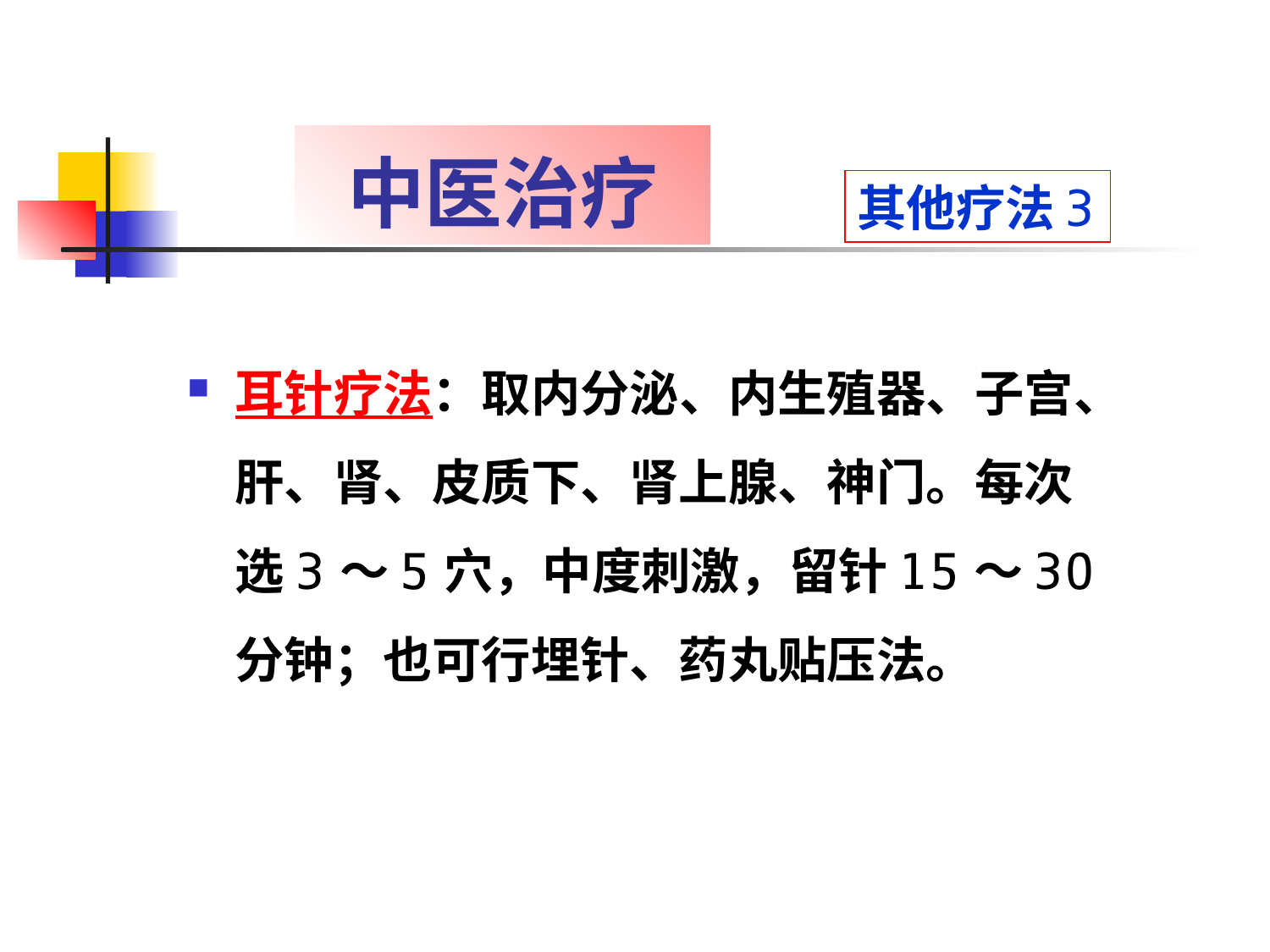

# 中医治疗
其他疗法3
耳针疗法：取内分泌、内生殖器、子宫、肝、肾、皮质下、肾上腺、神门。每次选3～5穴，中度刺激，留针15～30分钟；也可行埋针、药丸贴压法。